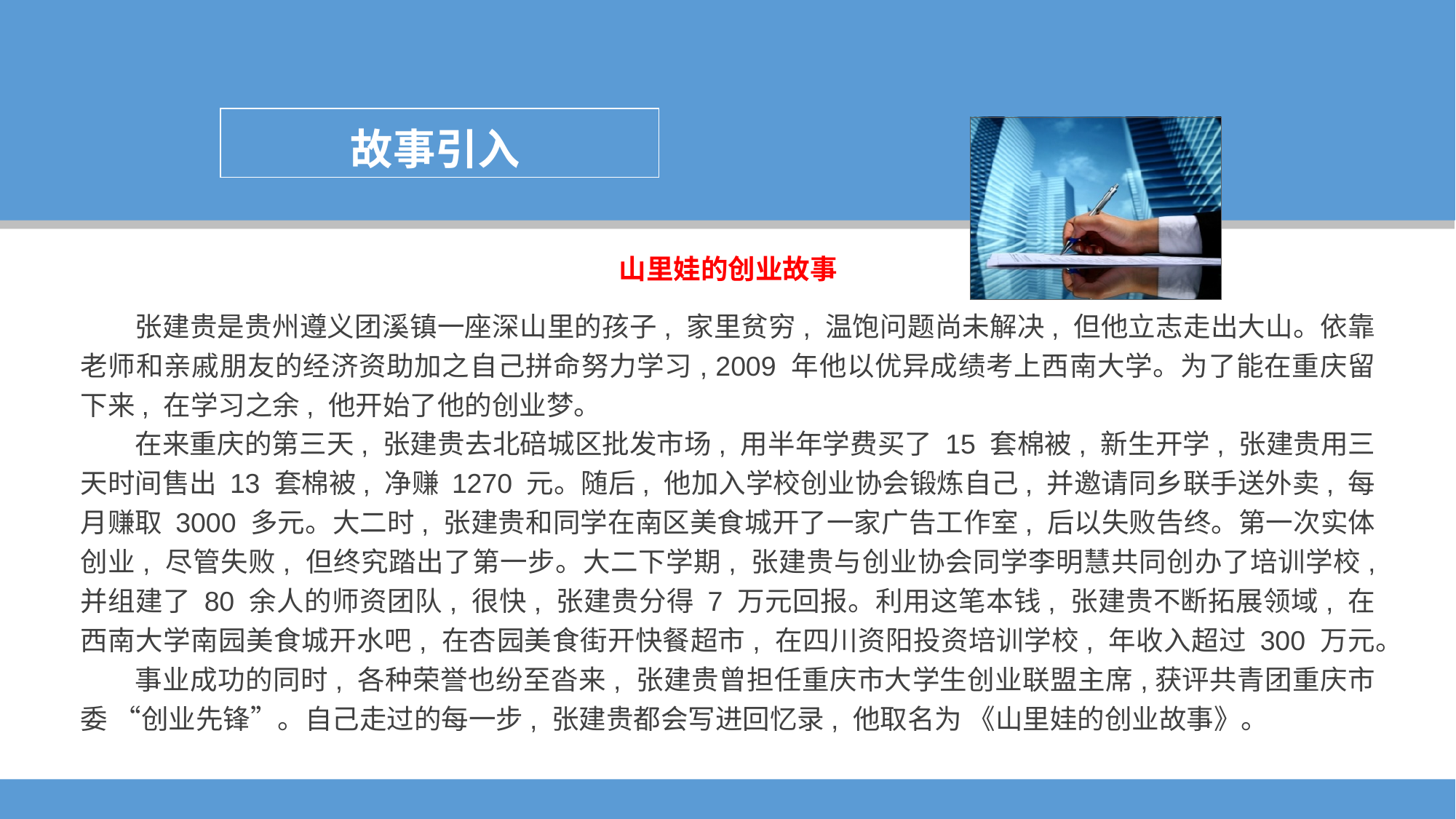

故事引入

山里娃的创业故事
张建贵是贵州遵义团溪镇一座深山里的孩子, 家里贫穷, 温饱问题尚未解决, 但他立志走出大山。依靠老师和亲戚朋友的经济资助加之自己拼命努力学习, 2009 年他以优异成绩考上西南大学。为了能在重庆留下来, 在学习之余, 他开始了他的创业梦。
在来重庆的第三天, 张建贵去北碚城区批发市场, 用半年学费买了 15 套棉被, 新生开学, 张建贵用三天时间售出 13 套棉被, 净赚 1270 元。随后, 他加入学校创业协会锻炼自己, 并邀请同乡联手送外卖, 每月赚取 3000 多元。大二时, 张建贵和同学在南区美食城开了一家广告工作室, 后以失败告终。第一次实体创业, 尽管失败, 但终究踏出了第一步。大二下学期, 张建贵与创业协会同学李明慧共同创办了培训学校, 并组建了 80 余人的师资团队, 很快, 张建贵分得 7 万元回报。利用这笔本钱, 张建贵不断拓展领域, 在西南大学南园美食城开水吧, 在杏园美食街开快餐超市, 在四川资阳投资培训学校, 年收入超过 300 万元。
事业成功的同时, 各种荣誉也纷至沓来, 张建贵曾担任重庆市大学生创业联盟主席,获评共青团重庆市委 “创业先锋”。自己走过的每一步, 张建贵都会写进回忆录, 他取名为 《山里娃的创业故事》。